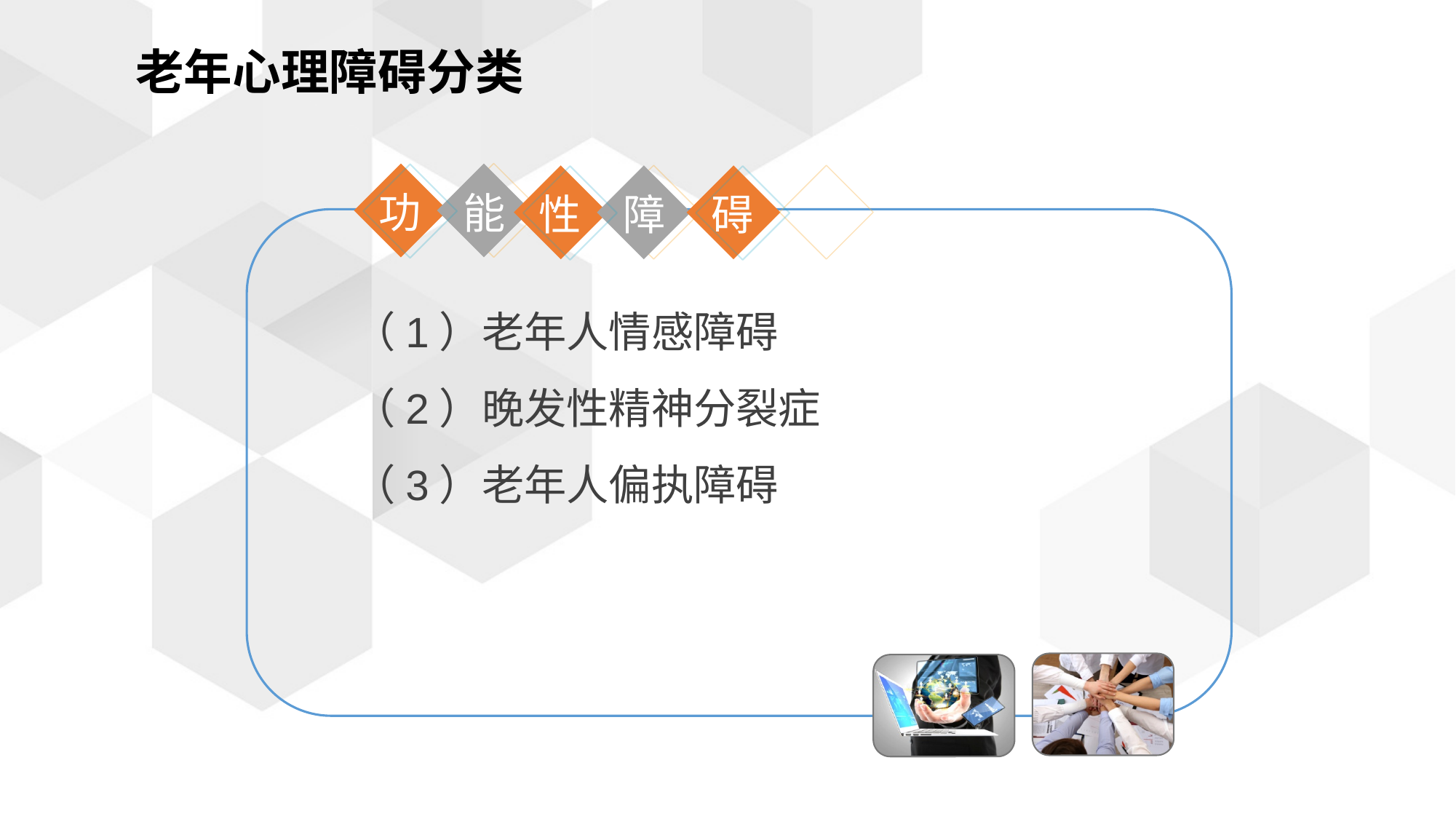

老年心理障碍分类

功

能

性

碍

障

（1）老年人情感障碍
（2）晚发性精神分裂症
（3）老年人偏执障碍